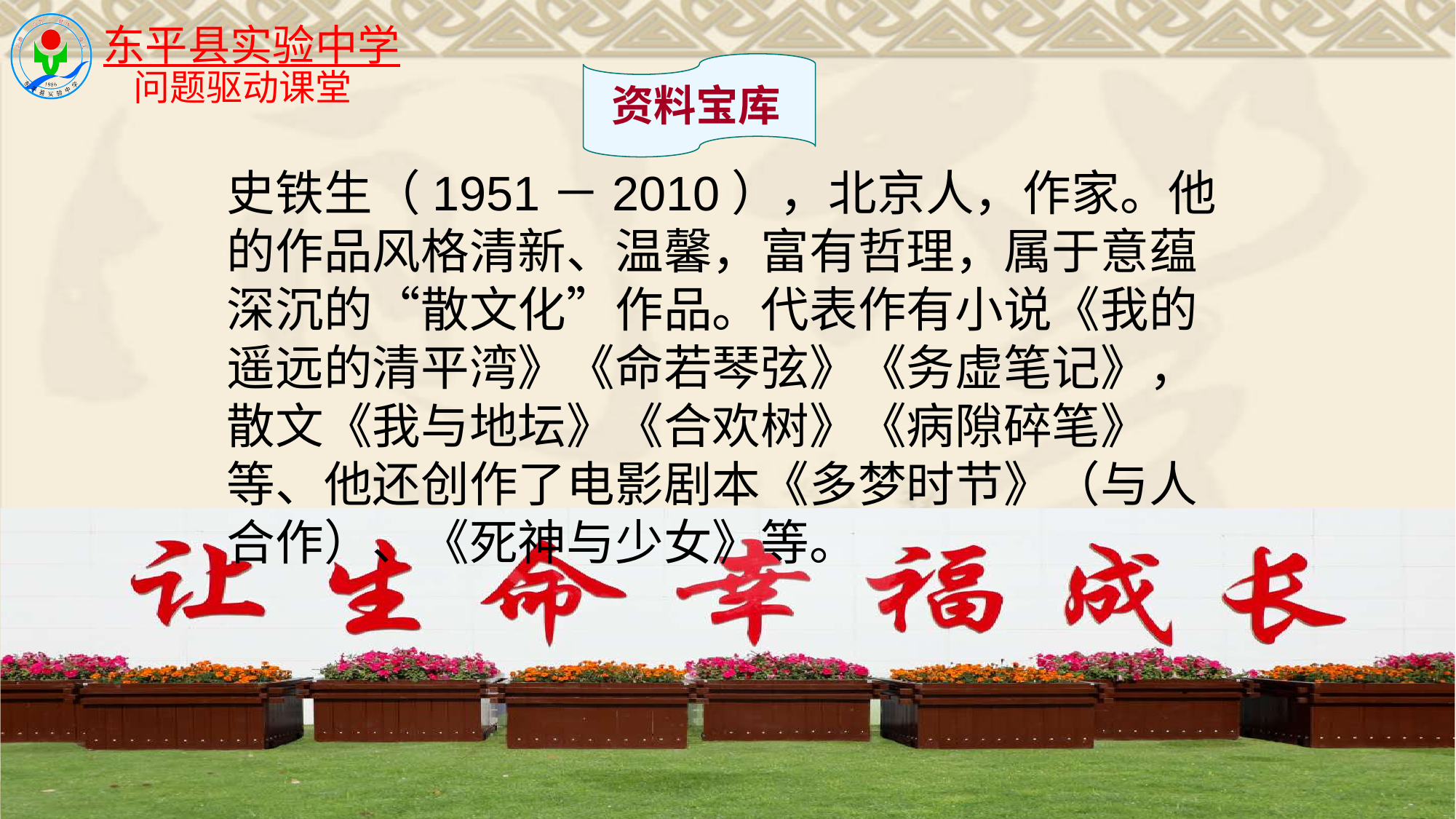

资料宝库

史铁生（1951－2010），北京人，作家。他的作品风格清新、温馨，富有哲理，属于意蕴深沉的“散文化”作品。代表作有小说《我的遥远的清平湾》《命若琴弦》《务虚笔记》，散文《我与地坛》《合欢树》《病隙碎笔》等、他还创作了电影剧本《多梦时节》（与人合作）、《死神与少女》等。